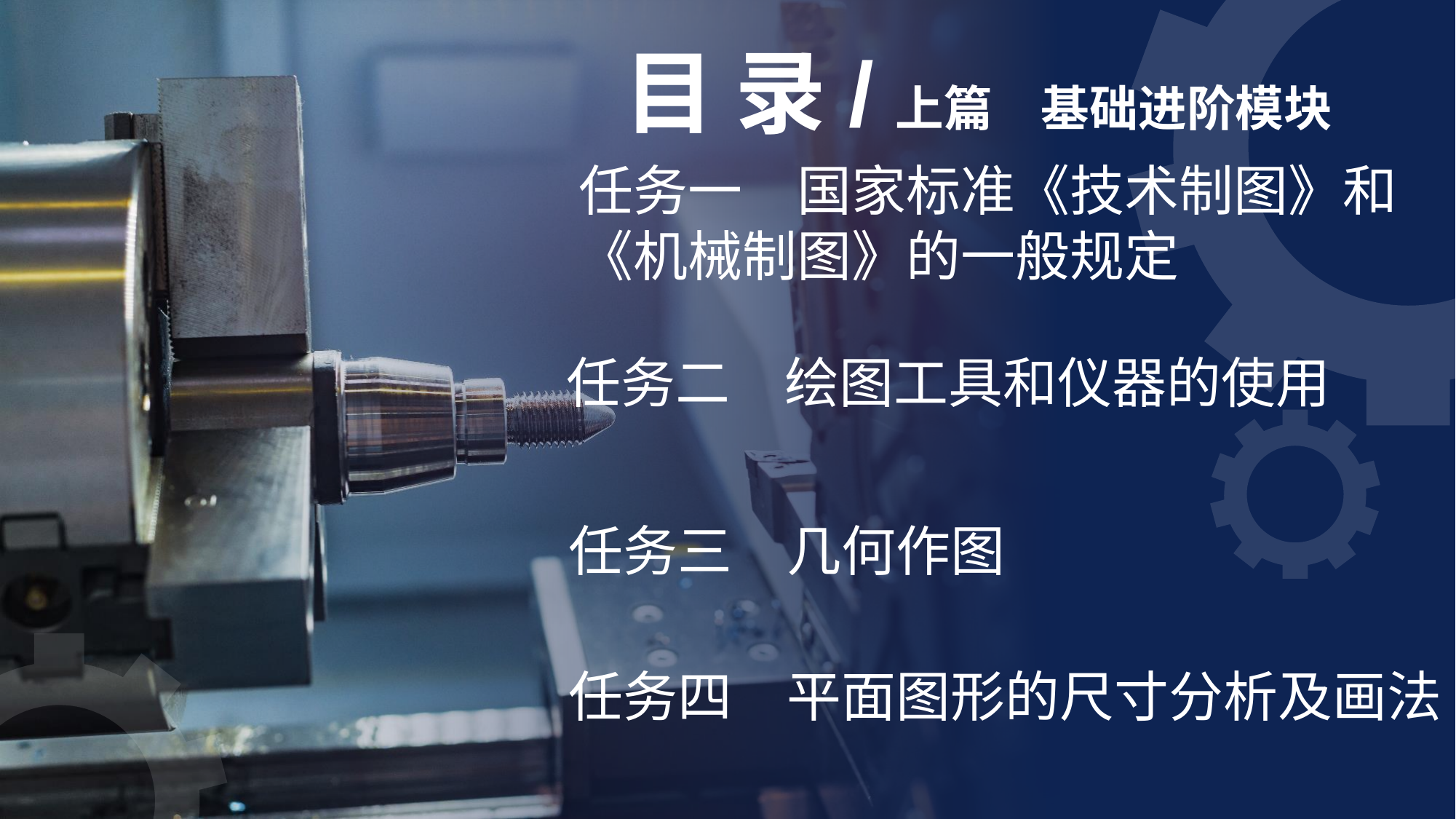

目 录/上篇　基础进阶模块
任务一　国家标准《技术制图》和《机械制图》的一般规定
任务二　绘图工具和仪器的使用
任务三　几何作图
任务四　平面图形的尺寸分析及画法